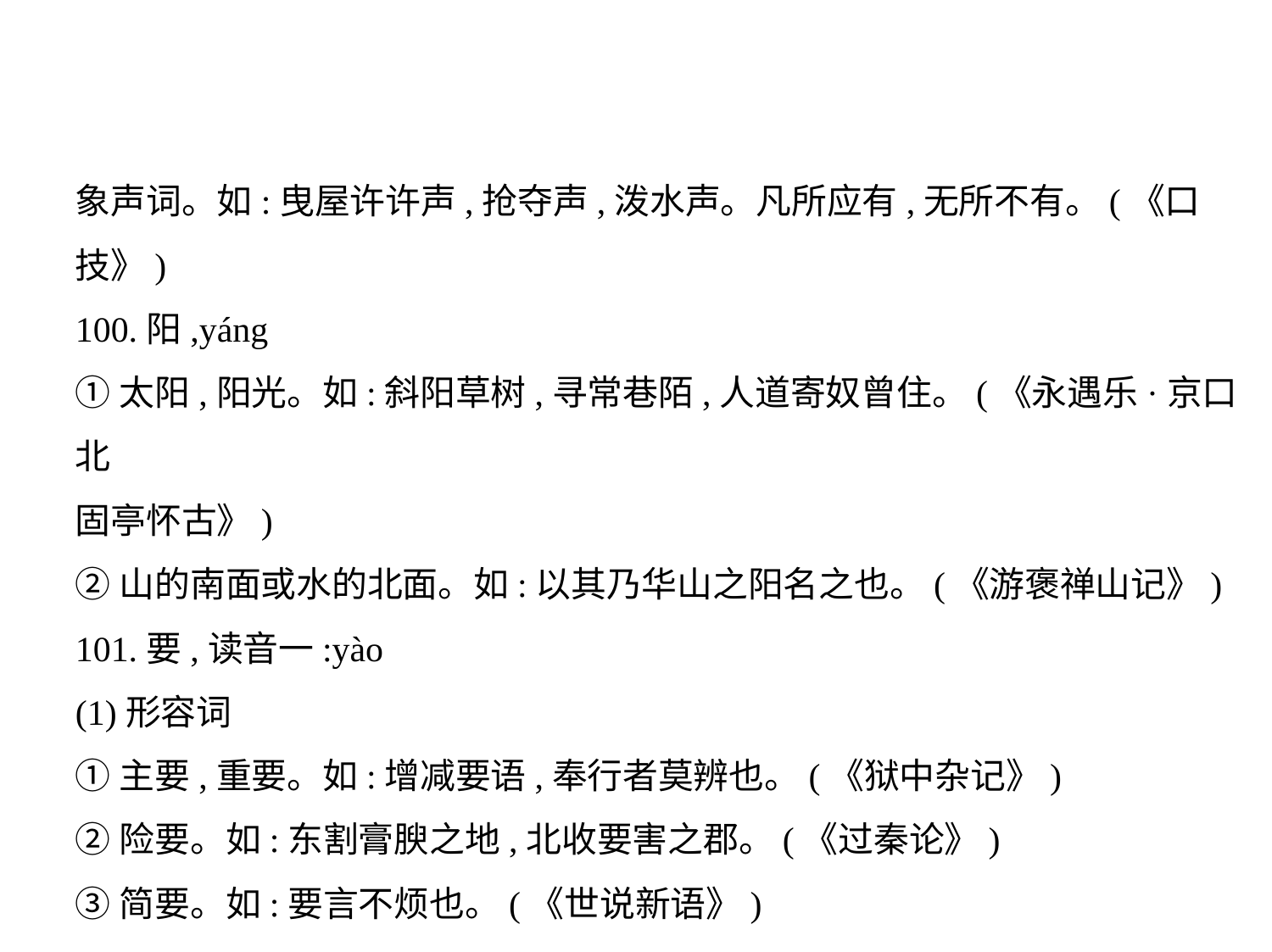

象声词。如:曳屋许许声,抢夺声,泼水声。凡所应有,无所不有。(《口
技》)
100.阳,yáng
①太阳,阳光。如:斜阳草树,寻常巷陌,人道寄奴曾住。(《永遇乐·京口北
固亭怀古》)
②山的南面或水的北面。如:以其乃华山之阳名之也。(《游褒禅山记》)
101.要,读音一:yào
(1)形容词
①主要,重要。如:增减要语,奉行者莫辨也。(《狱中杂记》)
②险要。如:东割膏腴之地,北收要害之郡。(《过秦论》)
③简要。如:要言不烦也。(《世说新语》)